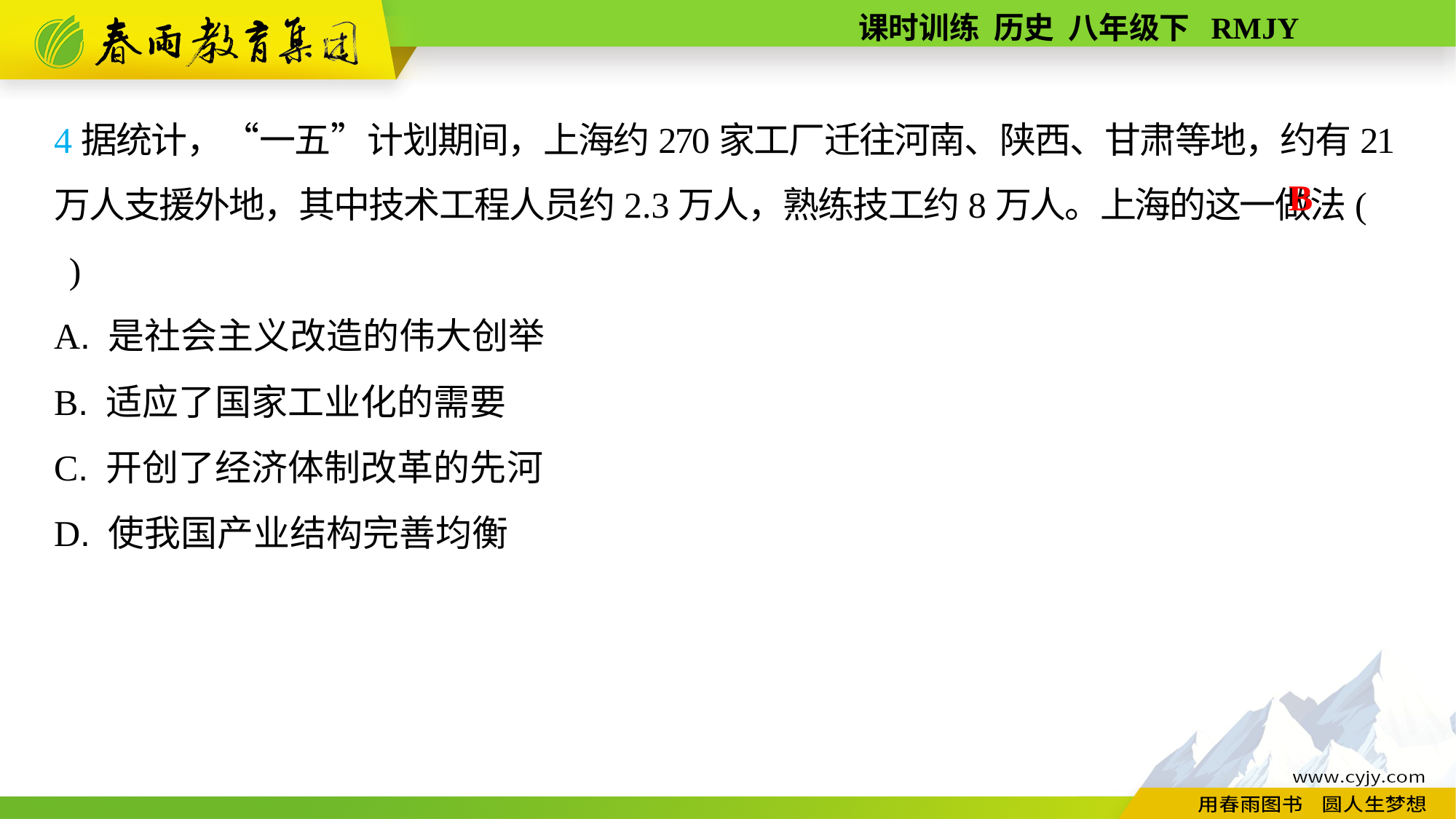

4据统计，“一五”计划期间，上海约270家工厂迁往河南、陕西、甘肃等地，约有21万人支援外地，其中技术工程人员约2.3万人，熟练技工约8万人。上海的这一做法(        )
A. 是社会主义改造的伟大创举
B. 适应了国家工业化的需要
C. 开创了经济体制改革的先河
D. 使我国产业结构完善均衡
B